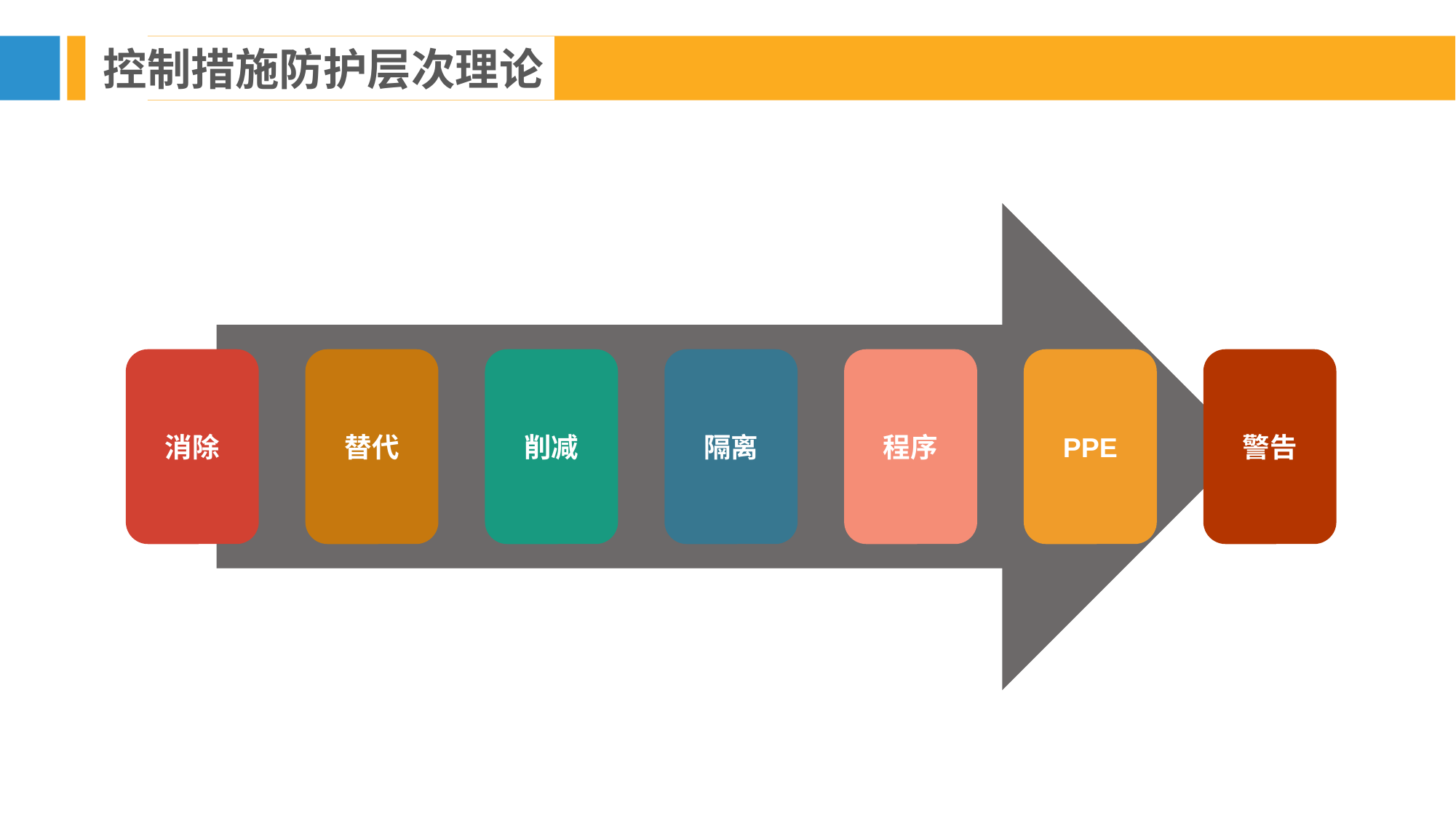

控制措施防护层次理论
消除
削减
程序
替代
警告
隔离
PPE